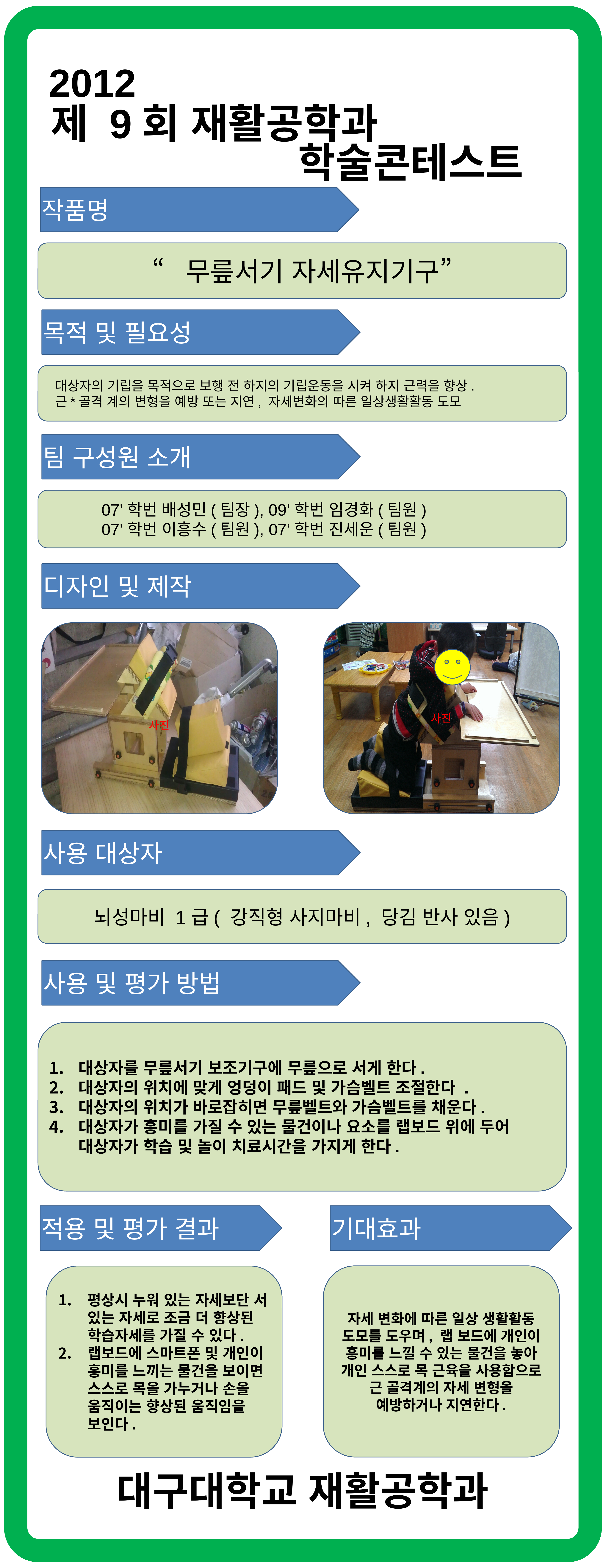

2012
   제 9회 재활공학과
                  학술콘테스트
작품명
“무릎서기 자세유지기구”
목적 및 필요성
대상자의 기립을 목적으로 보행 전 하지의 기립운동을 시켜 하지 근력을 향상.
근*골격 계의 변형을 예방 또는 지연, 자세변화의 따른 일상생활활동 도모
팀 구성원 소개
07’학번 배성민(팀장), 09’학번 임경화(팀원)
07’학번 이흥수(팀원), 07’학번 진세운(팀원)
디자인 및 제작

사진
사진

사용 대상자
뇌성마비 1급( 강직형 사지마비, 당김 반사 있음)
사용 및 평가 방법
대상자를 무릎서기 보조기구에 무릎으로 서게 한다.
대상자의 위치에 맞게 엉덩이 패드 및 가슴벨트 조절한다 .
대상자의 위치가 바로잡히면 무릎벨트와 가슴벨트를 채운다.
대상자가 흥미를 가질 수 있는 물건이나 요소를 랩보드 위에 두어 대상자가 학습 및 놀이 치료시간을 가지게 한다.
적용 및 평가 결과
기대효과
자세 변화에 따른 일상 생활활동 도모를 도우며, 랩 보드에 개인이 흥미를 느낄 수 있는 물건을 놓아 개인 스스로 목 근육을 사용함으로 근 골격계의 자세 변형을 예방하거나 지연한다.
평상시 누워 있는 자세보단 서 있는 자세로 조금 더 향상된 학습자세를 가질 수 있다.
랩보드에 스마트폰 및 개인이 흥미를 느끼는 물건을 보이면 스스로 목을 가누거나 손을 움직이는 향상된 움직임을 보인다.
대구대학교 재활공학과